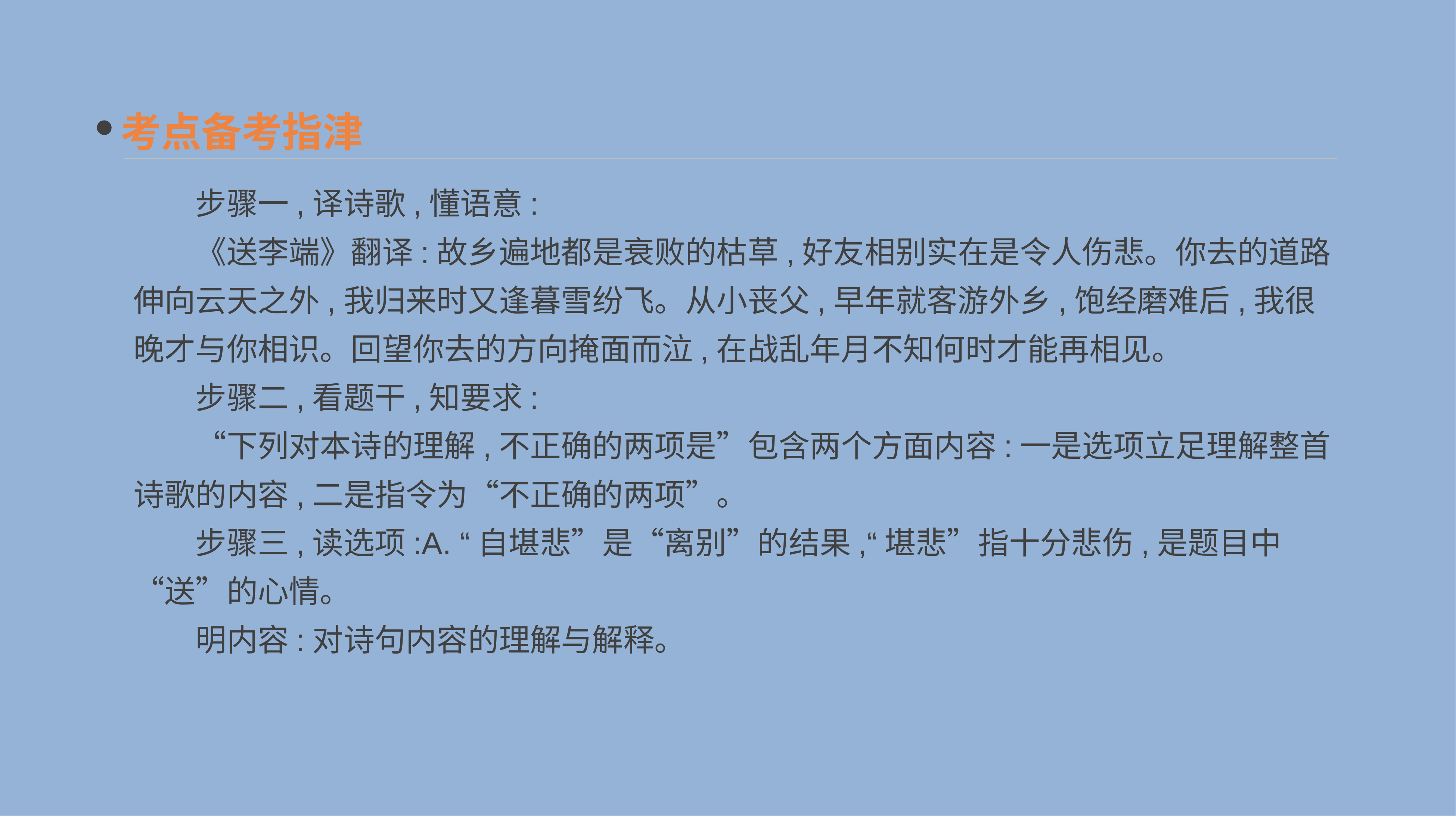

考点备考指津

　　步骤一,译诗歌,懂语意:
　　《送李端》翻译:故乡遍地都是衰败的枯草,好友相别实在是令人伤悲。你去的道路伸向云天之外,我归来时又逢暮雪纷飞。从小丧父,早年就客游外乡,饱经磨难后,我很晚才与你相识。回望你去的方向掩面而泣,在战乱年月不知何时才能再相见。
　　步骤二,看题干,知要求:
　　“下列对本诗的理解,不正确的两项是”包含两个方面内容:一是选项立足理解整首诗歌的内容,二是指令为“不正确的两项”。
　　步骤三,读选项:A. “自堪悲”是“离别”的结果,“堪悲”指十分悲伤,是题目中“送”的心情。
　　明内容:对诗句内容的理解与解释。